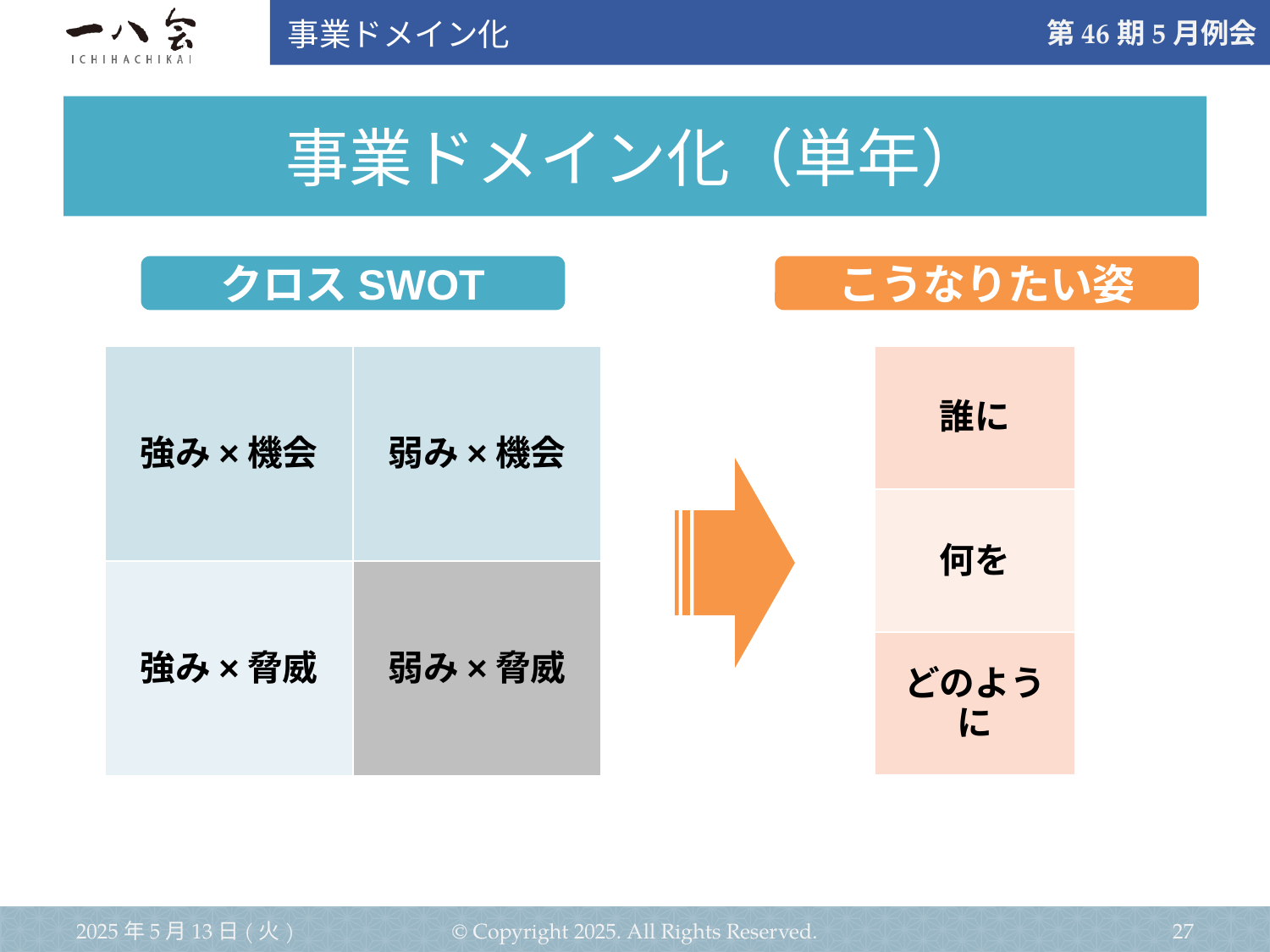

事業ドメイン化
# 事業ドメイン化（単年）
クロスSWOT
こうなりたい姿
| 強み×機会 | 弱み×機会 |
| --- | --- |
| 強み×脅威 | 弱み×脅威 |
| 誰に |
| --- |
| 何を |
| どのように |

2025年5月13日(火)
© Copyright 2025. All Rights Reserved.
27